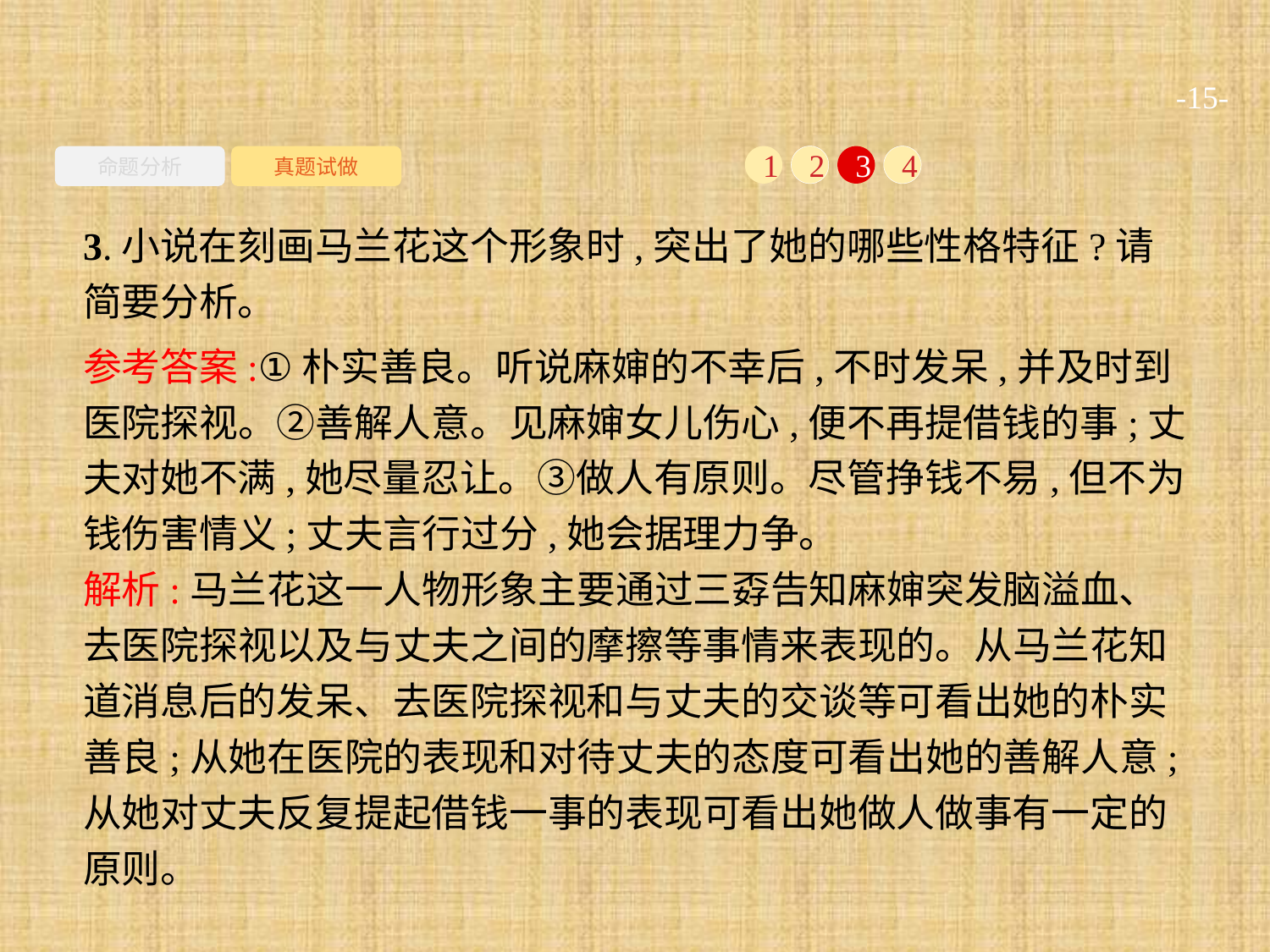

-15-
命题分析
真题试做
1
2
3
4
3.小说在刻画马兰花这个形象时,突出了她的哪些性格特征?请简要分析。
参考答案:①朴实善良。听说麻婶的不幸后,不时发呆,并及时到医院探视。②善解人意。见麻婶女儿伤心,便不再提借钱的事;丈夫对她不满,她尽量忍让。③做人有原则。尽管挣钱不易,但不为钱伤害情义;丈夫言行过分,她会据理力争。
解析:马兰花这一人物形象主要通过三孬告知麻婶突发脑溢血、去医院探视以及与丈夫之间的摩擦等事情来表现的。从马兰花知道消息后的发呆、去医院探视和与丈夫的交谈等可看出她的朴实善良;从她在医院的表现和对待丈夫的态度可看出她的善解人意;从她对丈夫反复提起借钱一事的表现可看出她做人做事有一定的原则。